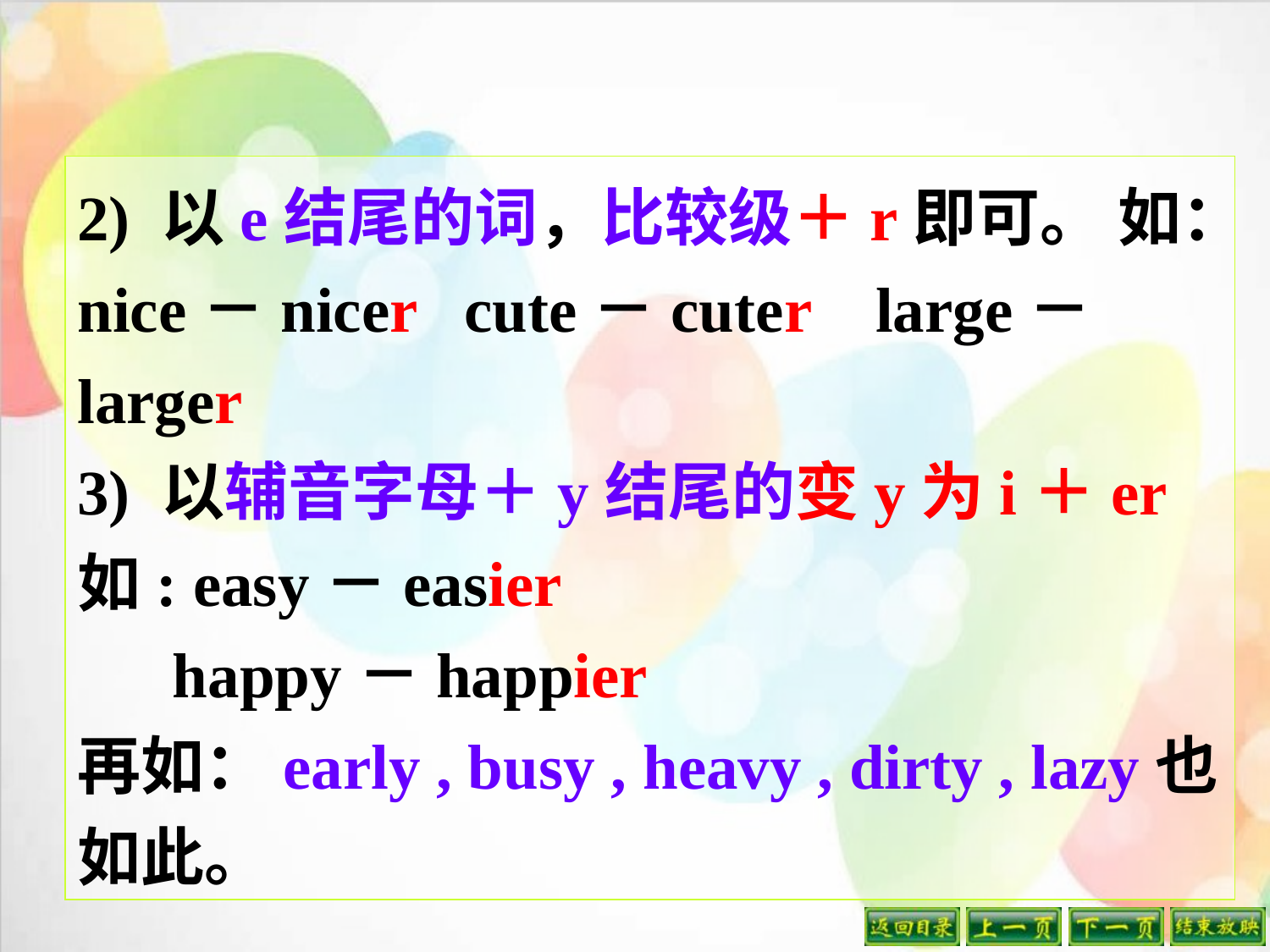

2) 以e结尾的词，比较级＋r即可。 如：
nice－nicer   cute－cuter    large－larger
3) 以辅音字母＋y结尾的变y为i＋er
如: easy－easier
      happy－happier
再如：early , busy , heavy , dirty , lazy也如此。